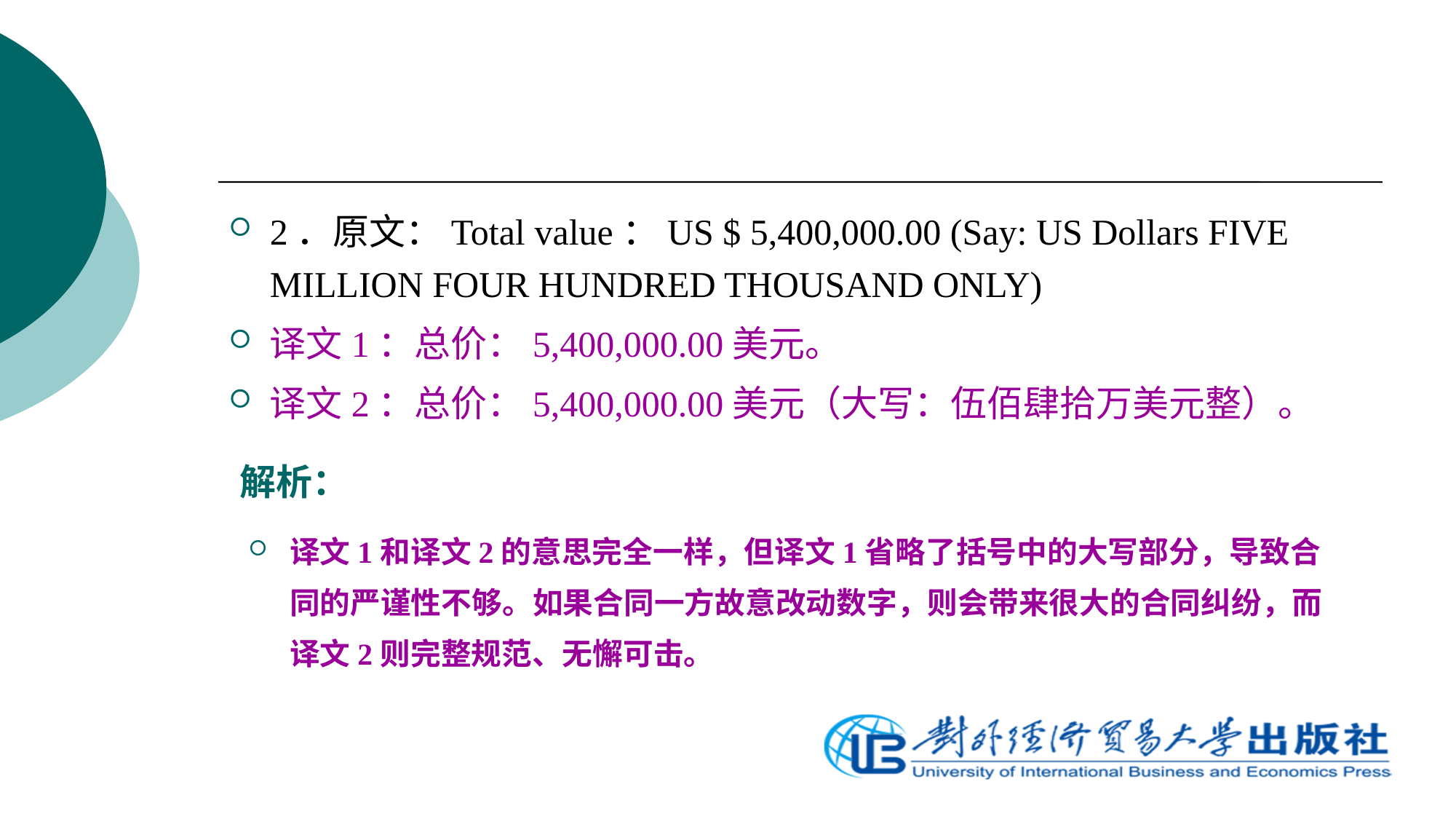

2．原文：Total value：US $ 5,400,000.00 (Say: US Dollars FIVE MILLION FOUR HUNDRED THOUSAND ONLY)
译文1：总价：5,400,000.00美元。
译文2：总价：5,400,000.00美元（大写：伍佰肆拾万美元整）。
# 解析：
译文1和译文2的意思完全一样，但译文1省略了括号中的大写部分，导致合同的严谨性不够。如果合同一方故意改动数字，则会带来很大的合同纠纷，而译文2则完整规范、无懈可击。